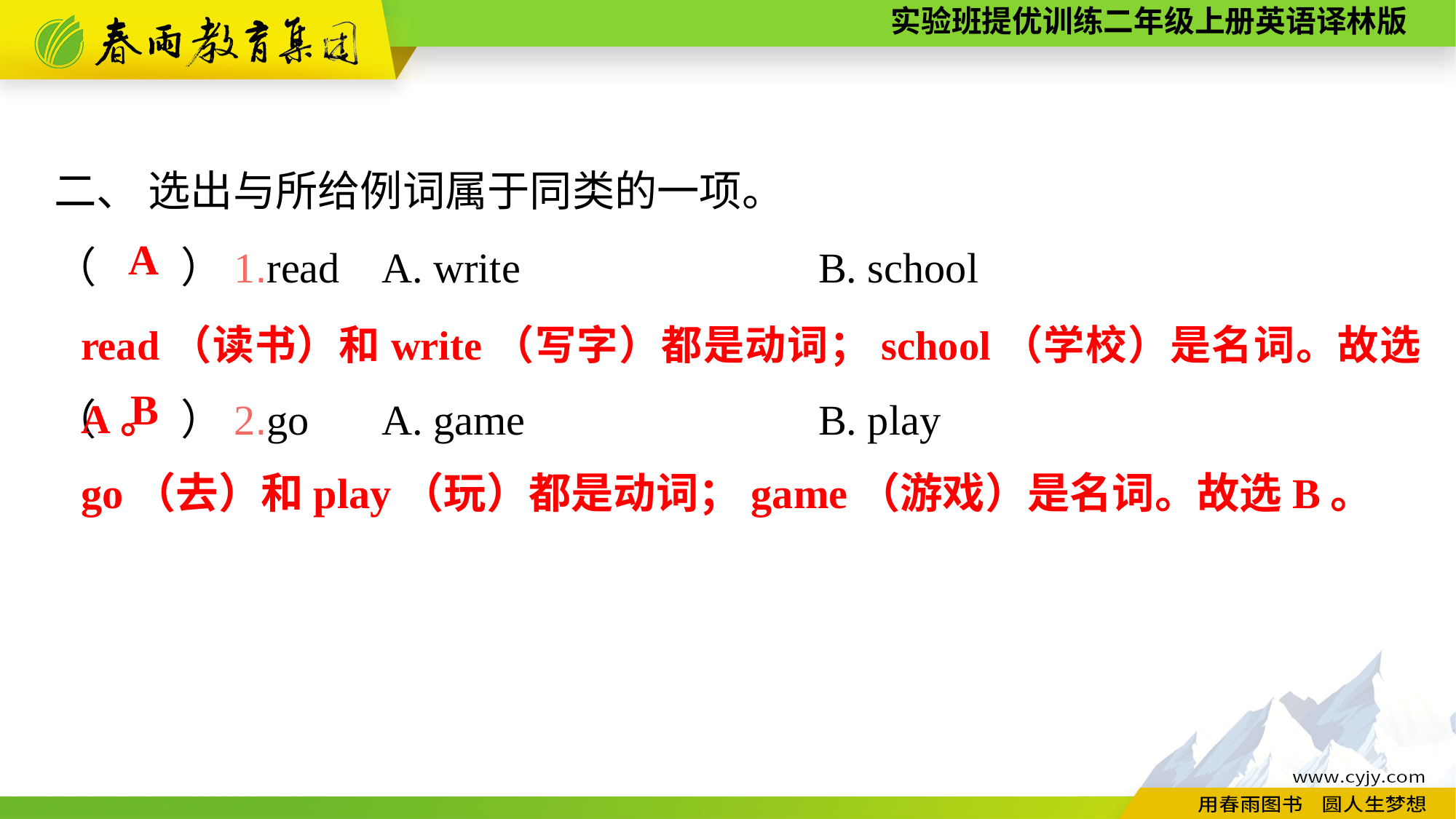

二、 选出与所给例词属于同类的一项。
（　　）1.read	A. write			B. school

（　　）2.go	A. game			B. play
A
read（读书）和write（写字）都是动词；school（学校）是名词。故选A。
B
go（去）和play（玩）都是动词；game（游戏）是名词。故选B。